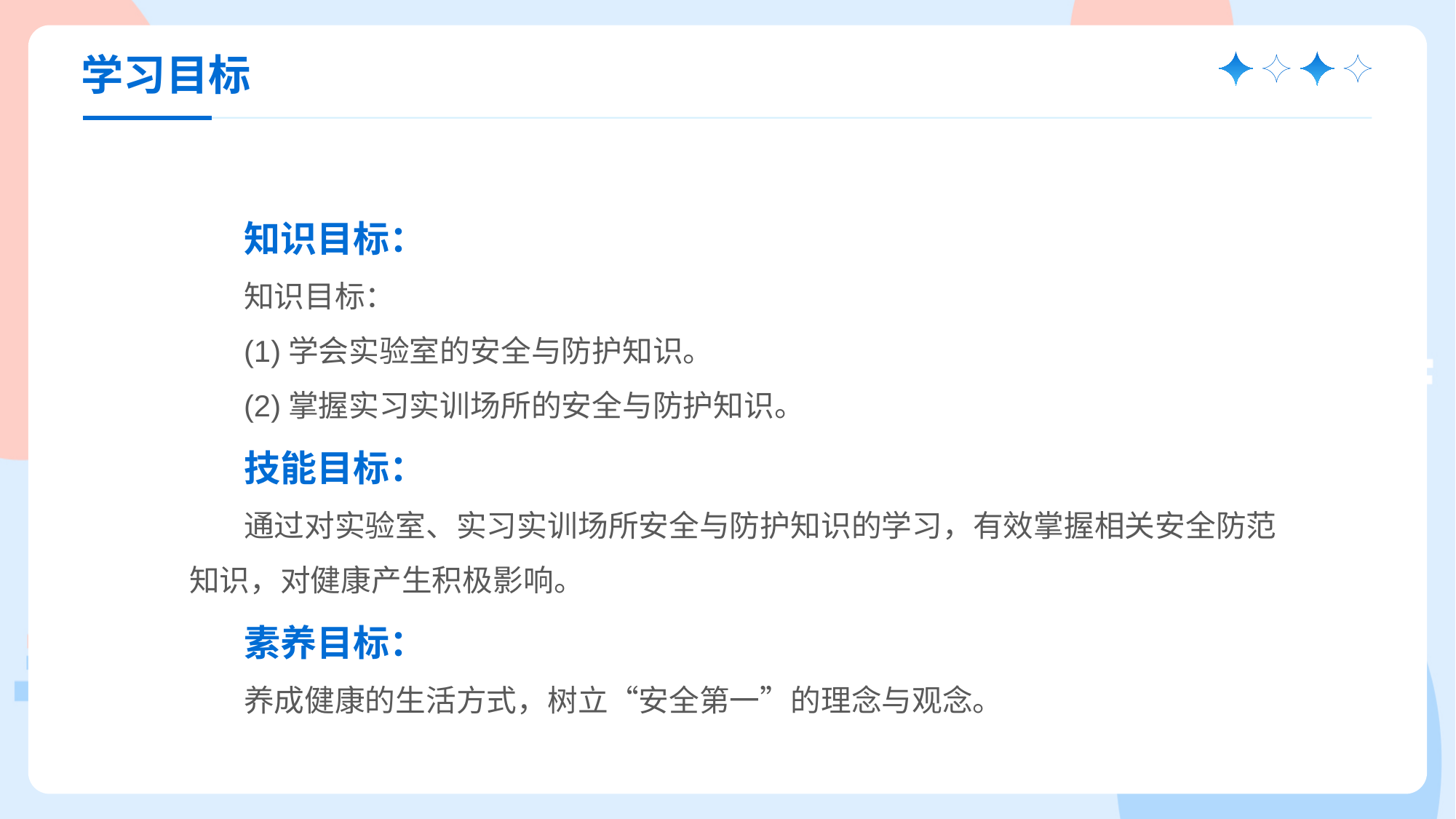

学习目标
知识目标：
知识目标：
(1)学会实验室的安全与防护知识。
(2)掌握实习实训场所的安全与防护知识。
技能目标：
通过对实验室、实习实训场所安全与防护知识的学习，有效掌握相关安全防范知识，对健康产生积极影响。
素养目标：
养成健康的生活方式，树立“安全第一”的理念与观念。